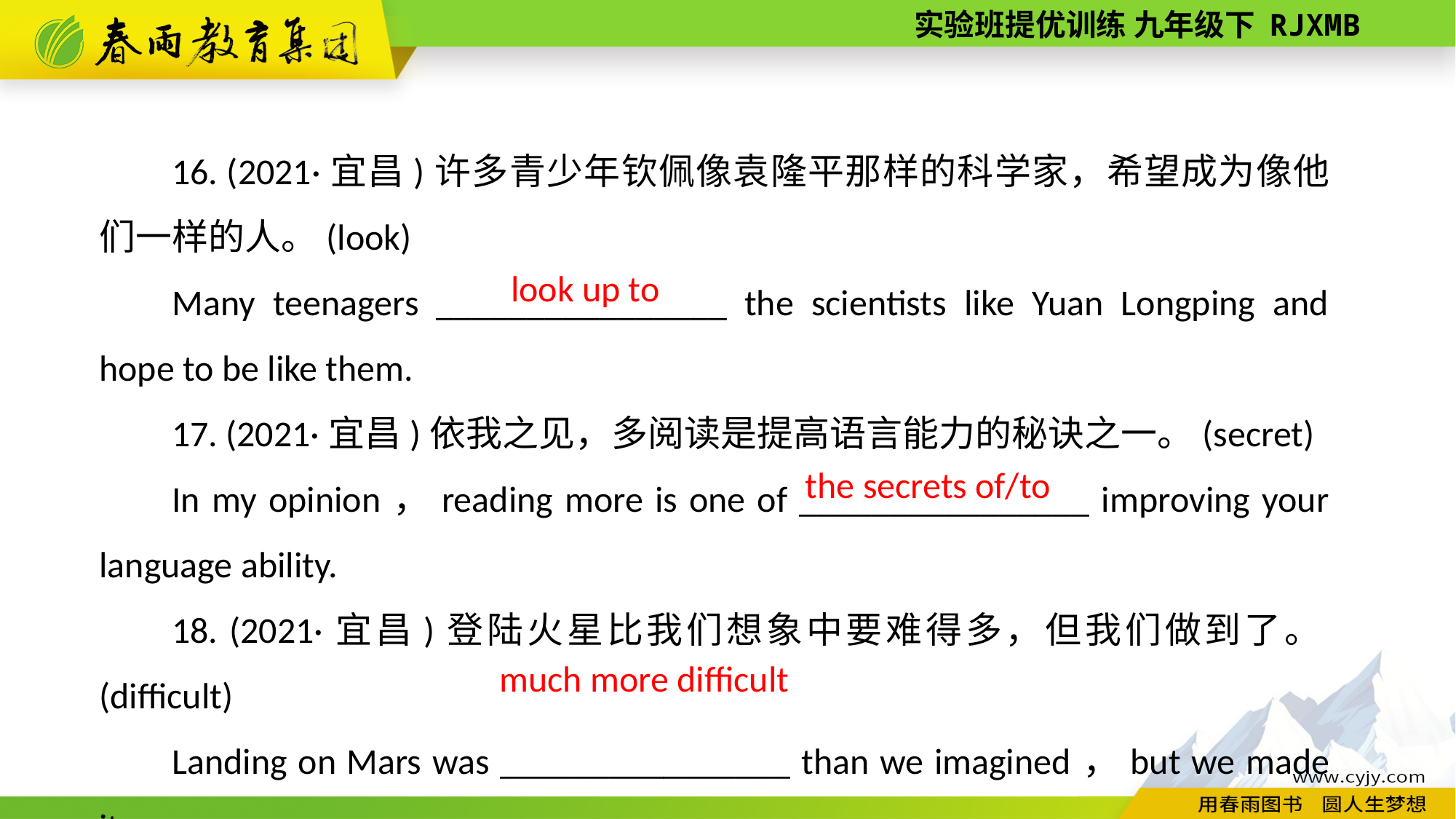

16. (2021·宜昌)许多青少年钦佩像袁隆平那样的科学家，希望成为像他们一样的人。(look)
Many teenagers ________________ the scientists like Yuan Longping and hope to be like them.
17. (2021·宜昌)依我之见，多阅读是提高语言能力的秘诀之一。(secret)
In my opinion，reading more is one of ________________ improving your language ability.
18. (2021·宜昌)登陆火星比我们想象中要难得多，但我们做到了。(difficult)
Landing on Mars was ________________ than we imagined，but we made it.
 look up to
 the secrets of/to
much more difficult